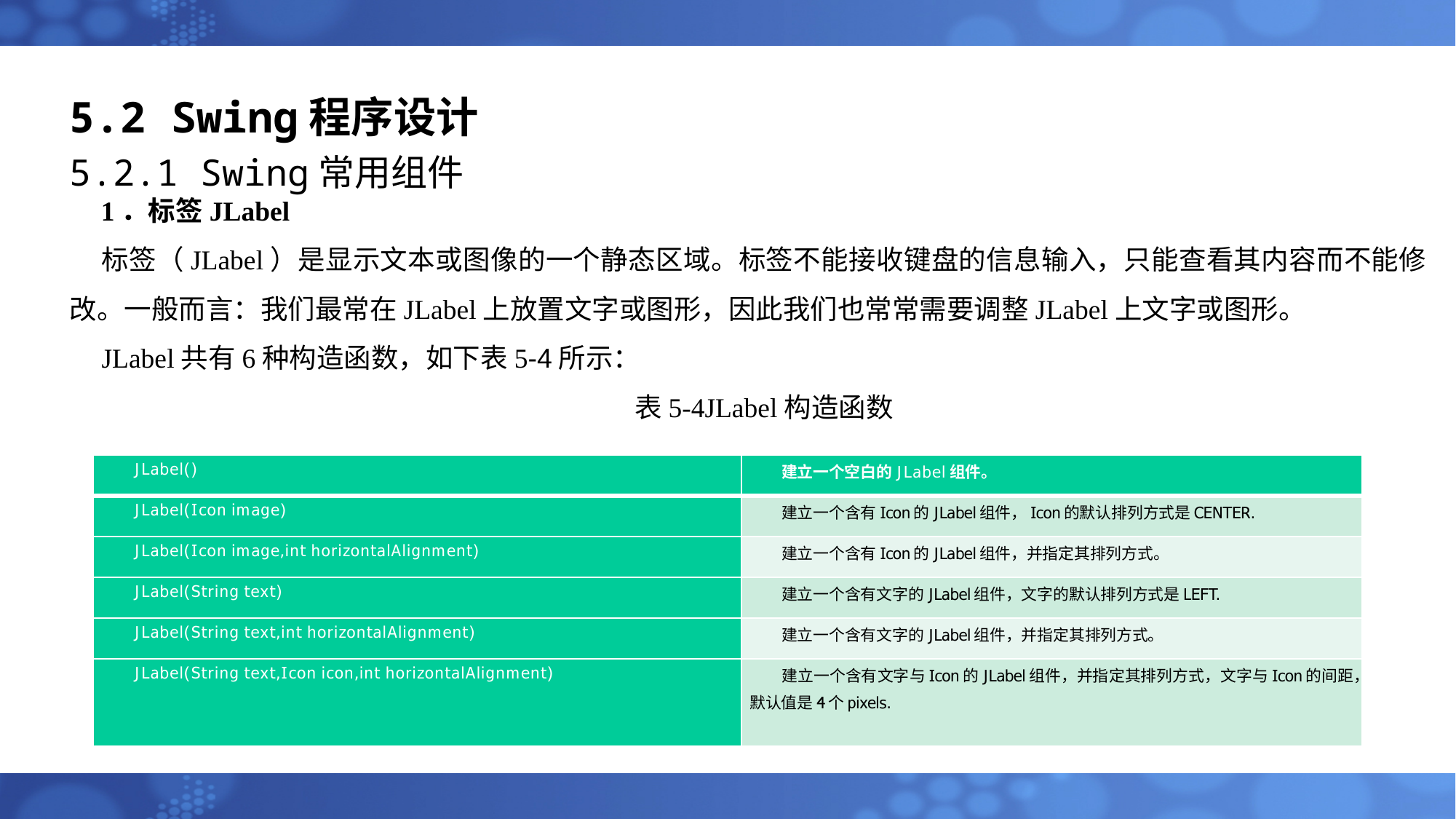

# 5.2 Swing程序设计
5.2.1 Swing常用组件
1．标签JLabel
标签（JLabel）是显示文本或图像的一个静态区域。标签不能接收键盘的信息输入，只能查看其内容而不能修改。一般而言：我们最常在JLabel上放置文字或图形，因此我们也常常需要调整JLabel上文字或图形。
JLabel共有6种构造函数，如下表5-4所示：
表5-4JLabel构造函数
| JLabel() | 建立一个空白的JLabel组件。 |
| --- | --- |
| JLabel(Icon image) | 建立一个含有Icon的JLabel组件，Icon的默认排列方式是CENTER. |
| JLabel(Icon image,int horizontalAlignment) | 建立一个含有Icon的JLabel组件，并指定其排列方式。 |
| JLabel(String text) | 建立一个含有文字的JLabel组件，文字的默认排列方式是LEFT. |
| JLabel(String text,int horizontalAlignment) | 建立一个含有文字的JLabel组件，并指定其排列方式。 |
| JLabel(String text,Icon icon,int horizontalAlignment) | 建立一个含有文字与Icon的JLabel组件，并指定其排列方式，文字与Icon的间距，默认值是4个pixels. |